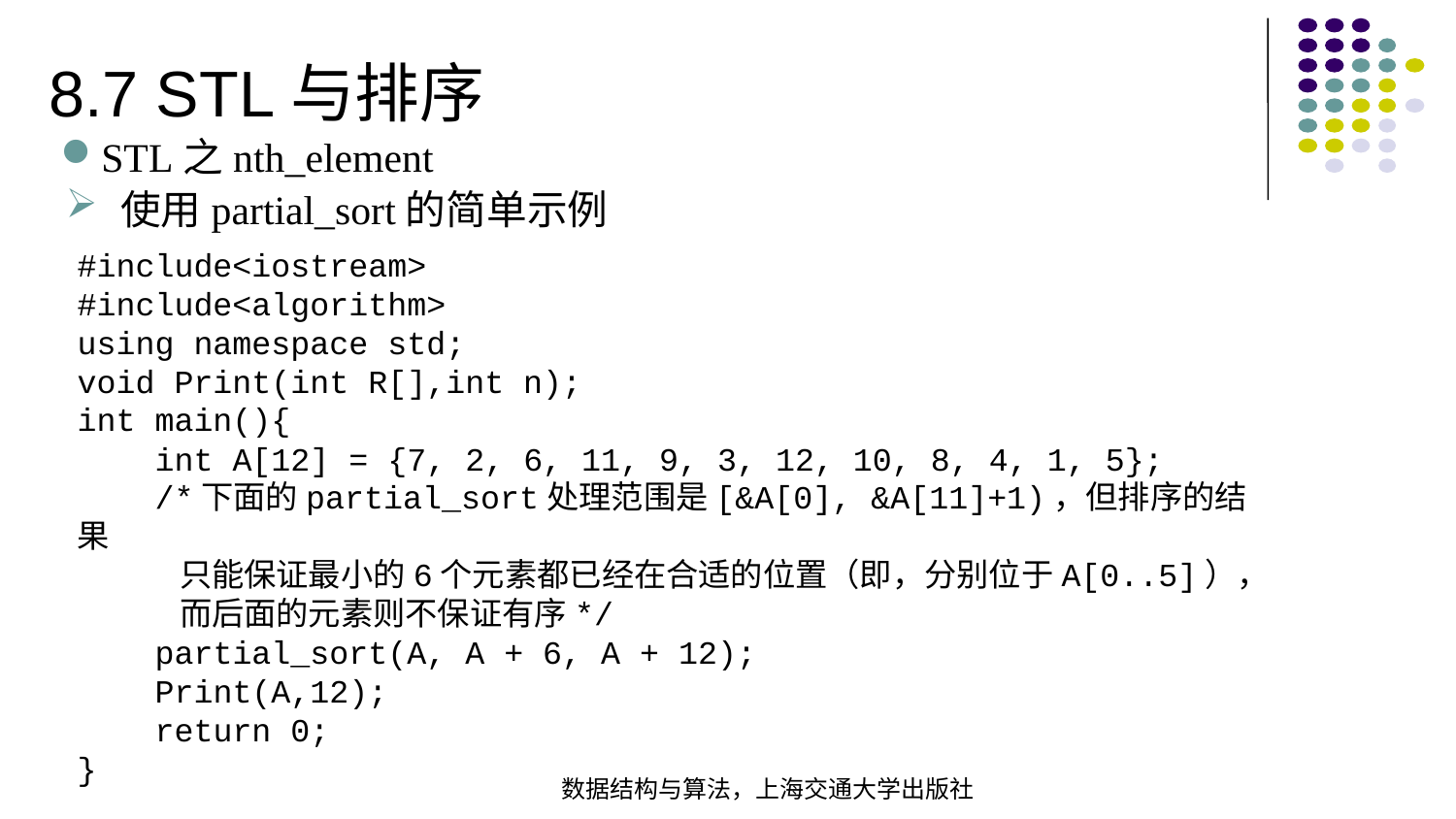

8.7 STL与排序
STL之nth_element
使用partial_sort的简单示例
#include<iostream>#include<algorithm>using namespace std;void Print(int R[],int n);int main(){    int A[12] = {7, 2, 6, 11, 9, 3, 12, 10, 8, 4, 1, 5};    /*下面的partial_sort处理范围是[&A[0], &A[11]+1)，但排序的结果
             只能保证最小的6个元素都已经在合适的位置（即，分别位于A[0..5]），
             而后面的元素则不保证有序*/     partial_sort(A, A + 6, A + 12);     Print(A,12);    return 0;}